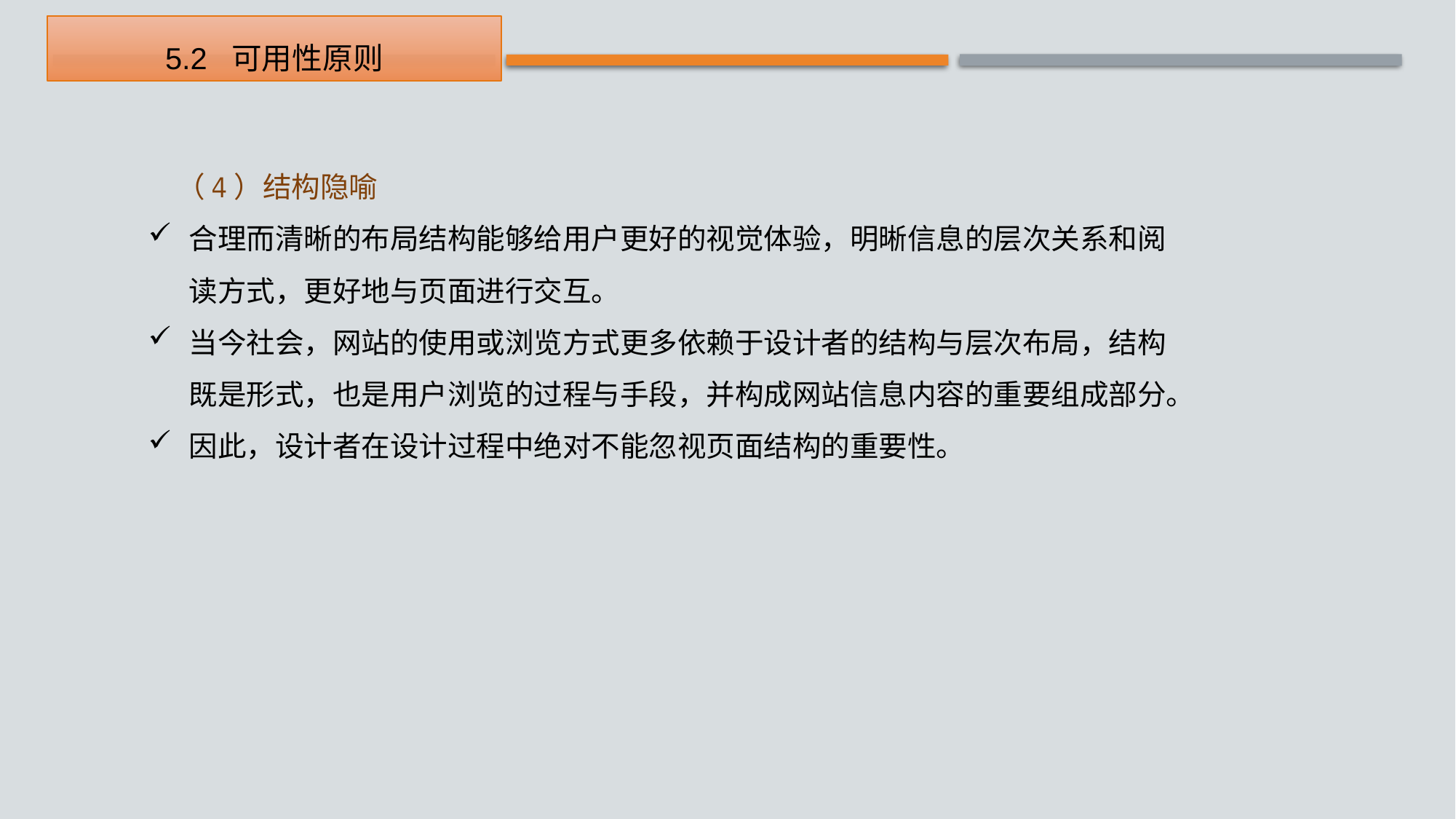

5.2  可用性原则
　（4）结构隐喻
合理而清晰的布局结构能够给用户更好的视觉体验，明晰信息的层次关系和阅读方式，更好地与页面进行交互。
当今社会，网站的使用或浏览方式更多依赖于设计者的结构与层次布局，结构既是形式，也是用户浏览的过程与手段，并构成网站信息内容的重要组成部分。
因此，设计者在设计过程中绝对不能忽视页面结构的重要性。